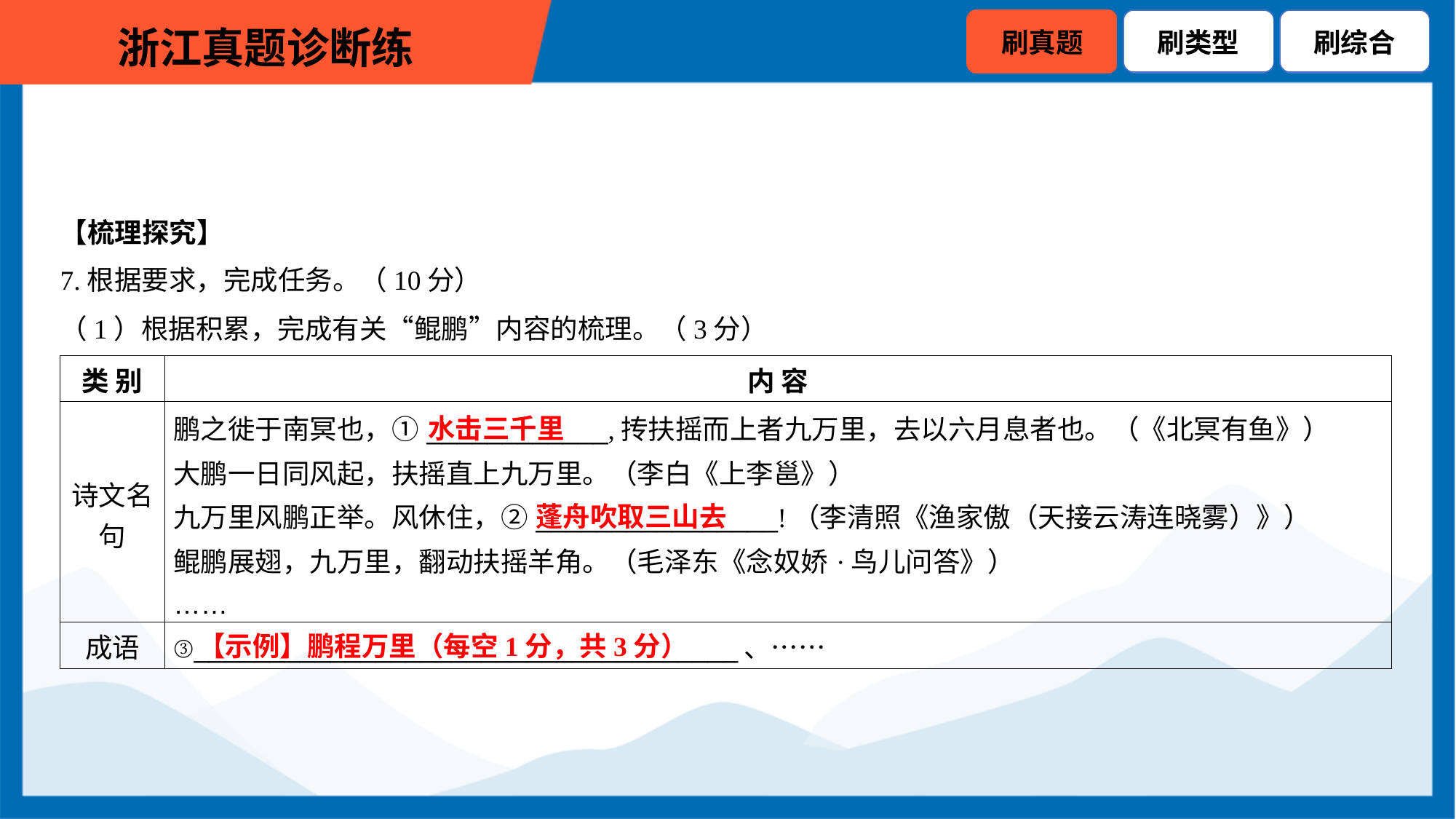

【梳理探究】
7.根据要求，完成任务。（10分）
（1）根据积累，完成有关“鲲鹏”内容的梳理。（3分）
| 类 别 | 内 容 |
| --- | --- |
| 诗文名 句 | 鹏之徙于南冥也，①\_\_\_\_\_\_\_\_\_\_\_\_,抟扶摇而上者九万里，去以六月息者也。（《北冥有鱼》） 大鹏一日同风起，扶摇直上九万里。（李白《上李邕》） 九万里风鹏正举。风休住，②\_\_\_\_\_\_\_\_\_\_\_\_\_\_\_\_!（李清照《渔家傲（天接云涛连晓雾）》） 鲲鹏展翅，九万里，翻动扶摇羊角。（毛泽东《念奴娇·鸟儿问答》） …… |
| 成语 | ③\_\_\_\_\_\_\_\_\_\_\_\_\_\_\_\_\_\_\_\_\_\_\_\_\_\_\_\_\_\_\_\_\_\_\_\_、…… |
水击三千里
蓬舟吹取三山去
【示例】鹏程万里（每空1分，共3分）